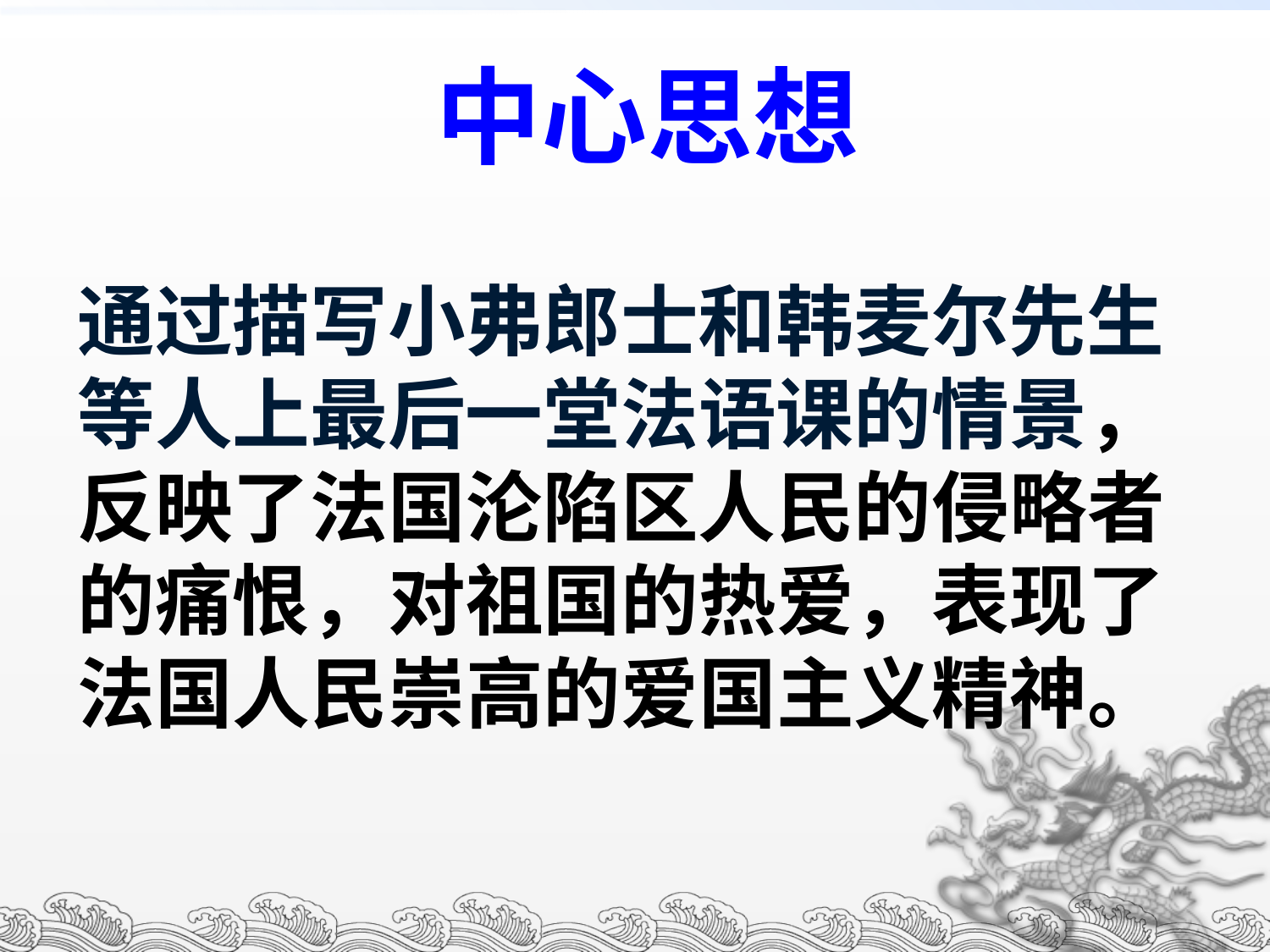

中心思想
通过描写小弗郎士和韩麦尔先生等人上最后一堂法语课的情景，反映了法国沦陷区人民的侵略者的痛恨，对祖国的热爱，表现了法国人民崇高的爱国主义精神。